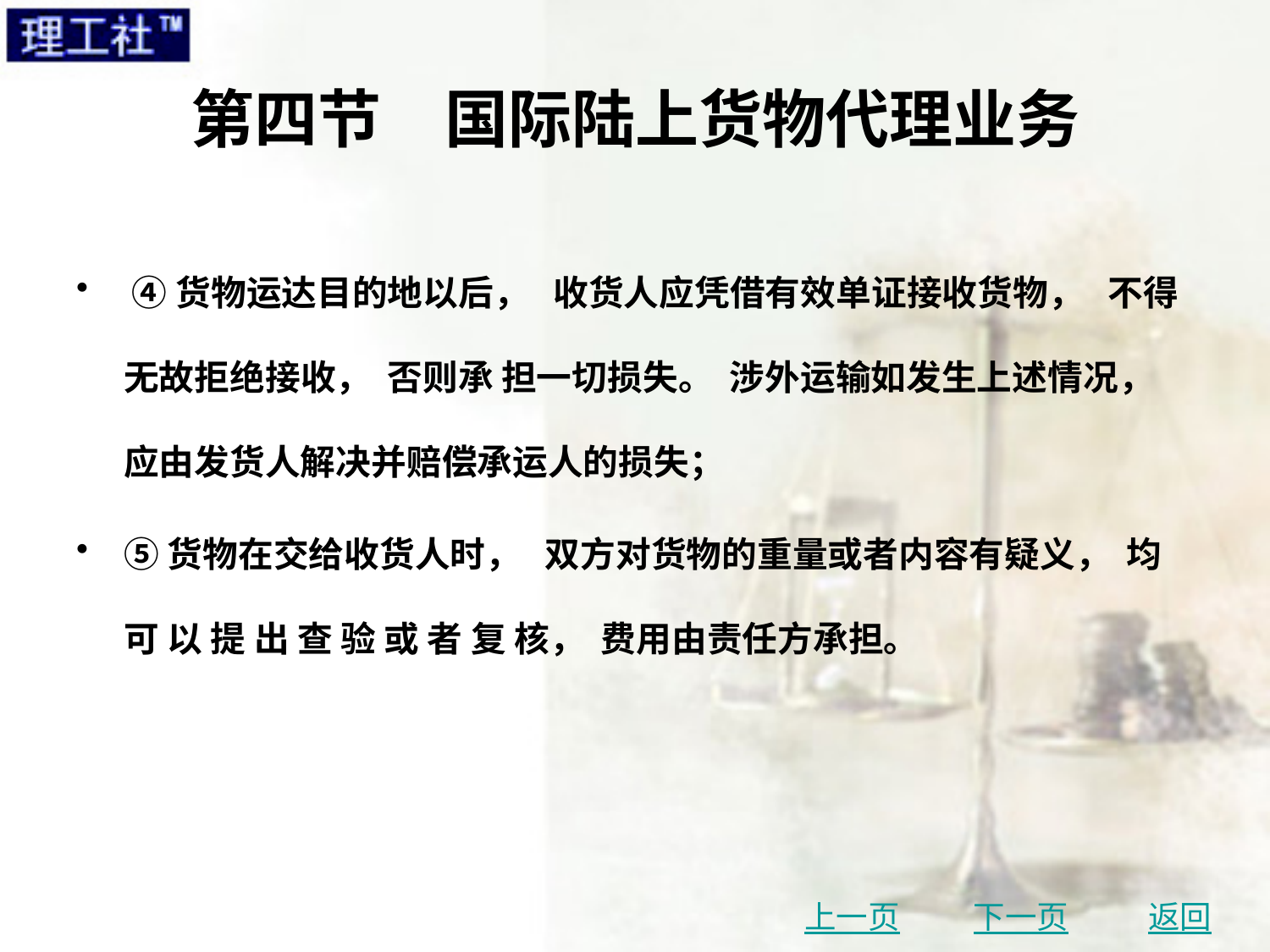

# 第四节　国际陆上货物代理业务
 ④货物运达目的地以后，   收货人应凭借有效单证接收货物，   不得无故拒绝接收，  否则承 担一切损失。  涉外运输如发生上述情况，   应由发货人解决并赔偿承运人的损失；
⑤货物在交给收货人时，   双方对货物的重量或者内容有疑义，  均 可 以 提 出 查 验 或 者 复 核，  费用由责任方承担。

上一页
下一页
返回